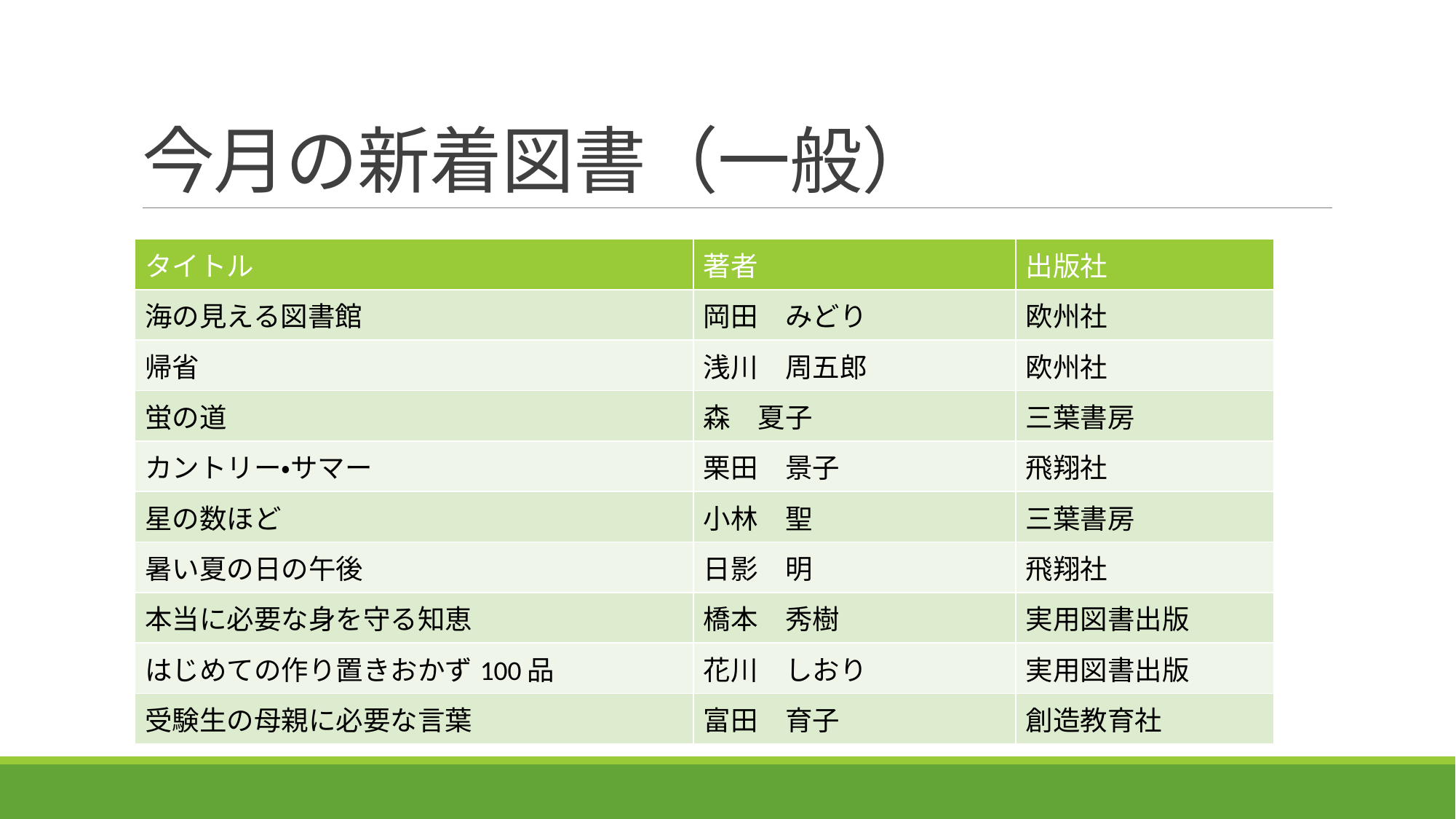

# 今月の新着図書（一般）
| タイトル | 著者 | 出版社 |
| --- | --- | --- |
| 海の見える図書館 | 岡田　みどり | 欧州社 |
| 帰省 | 浅川　周五郎 | 欧州社 |
| 蛍の道 | 森　夏子 | 三葉書房 |
| カントリー・サマー | 栗田　景子 | 飛翔社 |
| 星の数ほど | 小林　聖 | 三葉書房 |
| 暑い夏の日の午後 | 日影　明 | 飛翔社 |
| 本当に必要な身を守る知恵 | 橋本　秀樹 | 実用図書出版 |
| はじめての作り置きおかず100品 | 花川　しおり | 実用図書出版 |
| 受験生の母親に必要な言葉 | 富田　育子 | 創造教育社 |